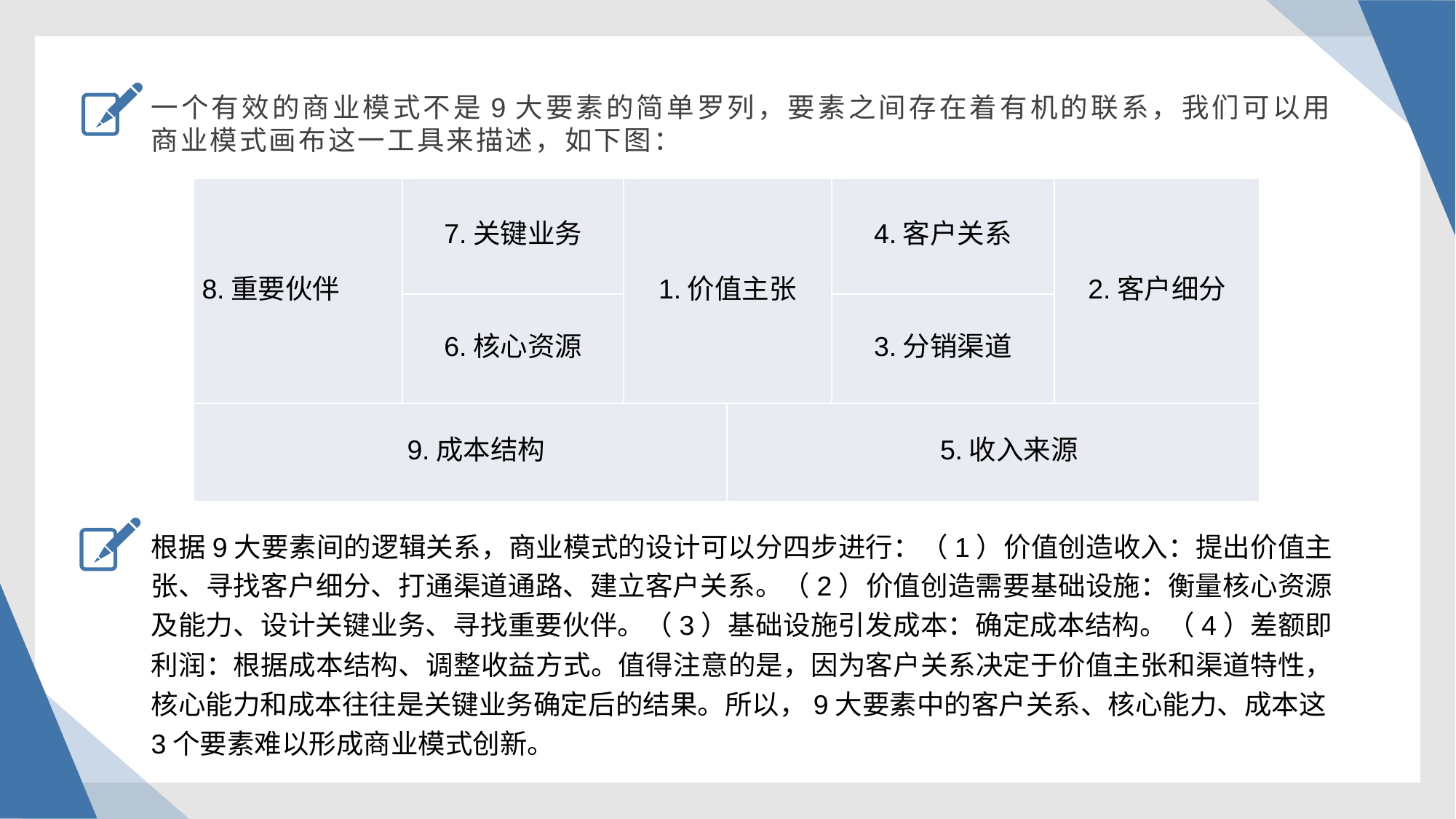

一个有效的商业模式不是9大要素的简单罗列，要素之间存在着有机的联系，我们可以用商业模式画布这一工具来描述，如下图：
| 8.重要伙伴 | 7.关键业务 | 1.价值主张 |  | 4.客户关系 | 2.客户细分 |
| --- | --- | --- | --- | --- | --- |
|  | 6.核心资源 |  |  | 3.分销渠道 |  |
| 9.成本结构 |  |  | 5.收入来源 |  |  |

根据9大要素间的逻辑关系，商业模式的设计可以分四步进行：（1）价值创造收入：提出价值主张、寻找客户细分、打通渠道通路、建立客户关系。（2）价值创造需要基础设施：衡量核心资源及能力、设计关键业务、寻找重要伙伴。（3）基础设施引发成本：确定成本结构。（4）差额即利润：根据成本结构、调整收益方式。值得注意的是，因为客户关系决定于价值主张和渠道特性，核心能力和成本往往是关键业务确定后的结果。所以，9大要素中的客户关系、核心能力、成本这3个要素难以形成商业模式创新。